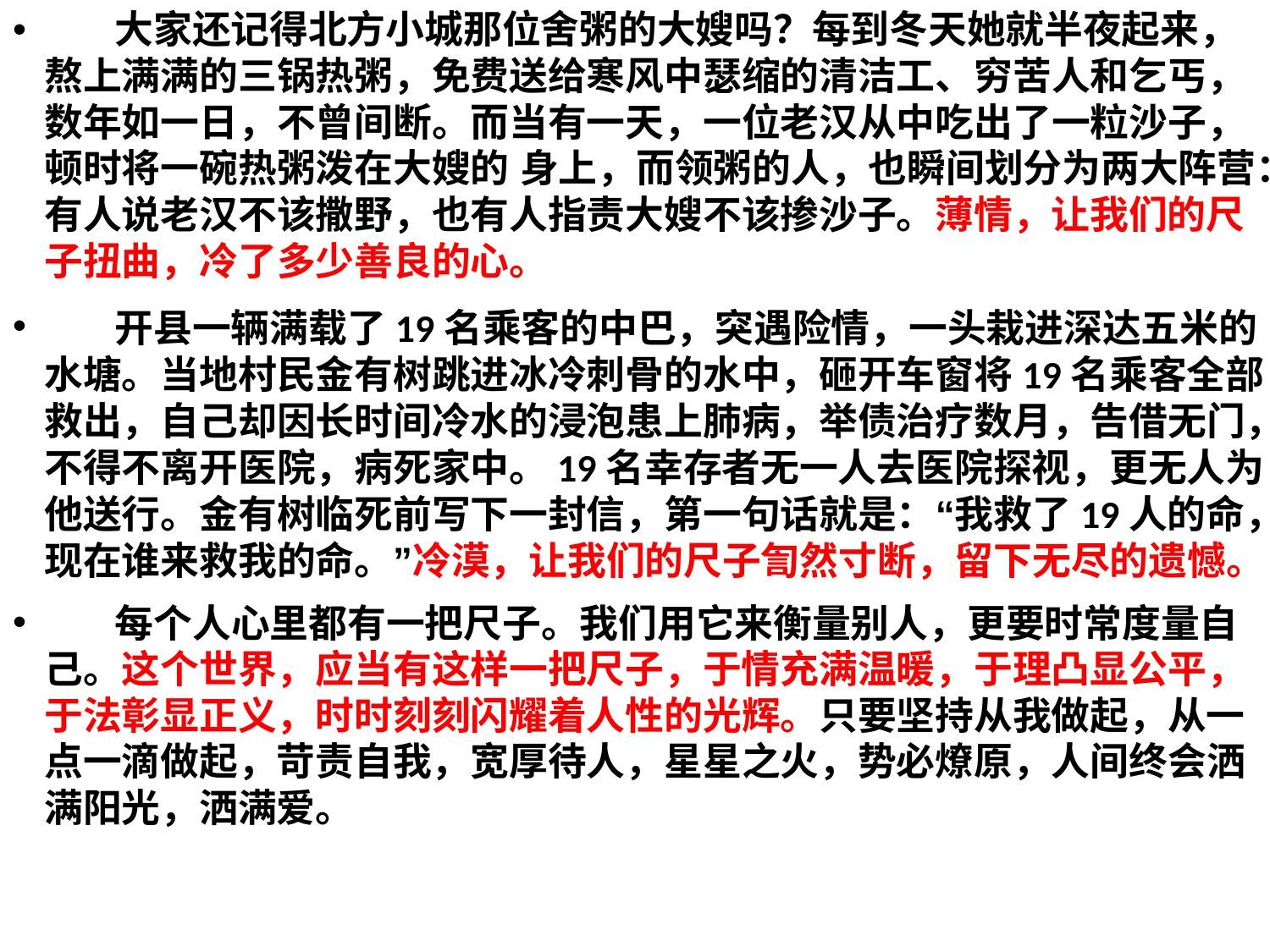

•
•
•
大家还记得北方小城那位舍粥的大嫂吗？每到冬天她就半夜起来，
熬上满满的三锅热粥，免费送给寒风中瑟缩的清洁工、穷苦人和乞丐，
数年如一日，不曾间断。而当有一天，一位老汉从中吃出了一粒沙子，
顿时将一碗热粥泼在大嫂的 身上，而领粥的人，也瞬间划分为两大阵营：
有人说老汉不该撒野，也有人指责大嫂不该掺沙子。薄情，让我们的尺
子扭曲，冷了多少善良的心。
开县一辆满载了19名乘客的中巴，突遇险情，一头栽进深达五米的
水塘。当地村民金有树跳进冰冷刺骨的水中，砸开车窗将19名乘客全部
救出，自己却因长时间冷水的浸泡患上肺病，举债治疗数月，告借无门，
不得不离开医院，病死家中。19名幸存者无一人去医院探视，更无人为
他送行。金有树临死前写下一封信，第一句话就是：“我救了19人的命，
现在谁来救我的命。”冷漠，让我们的尺子訇然寸断，留下无尽的遗憾。
每个人心里都有一把尺子。我们用它来衡量别人，更要时常度量自
己。这个世界，应当有这样一把尺子，于情充满温暖，于理凸显公平，
于法彰显正义，时时刻刻闪耀着人性的光辉。只要坚持从我做起，从一
点一滴做起，苛责自我，宽厚待人，星星之火，势必燎原，人间终会洒
满阳光，洒满爱。